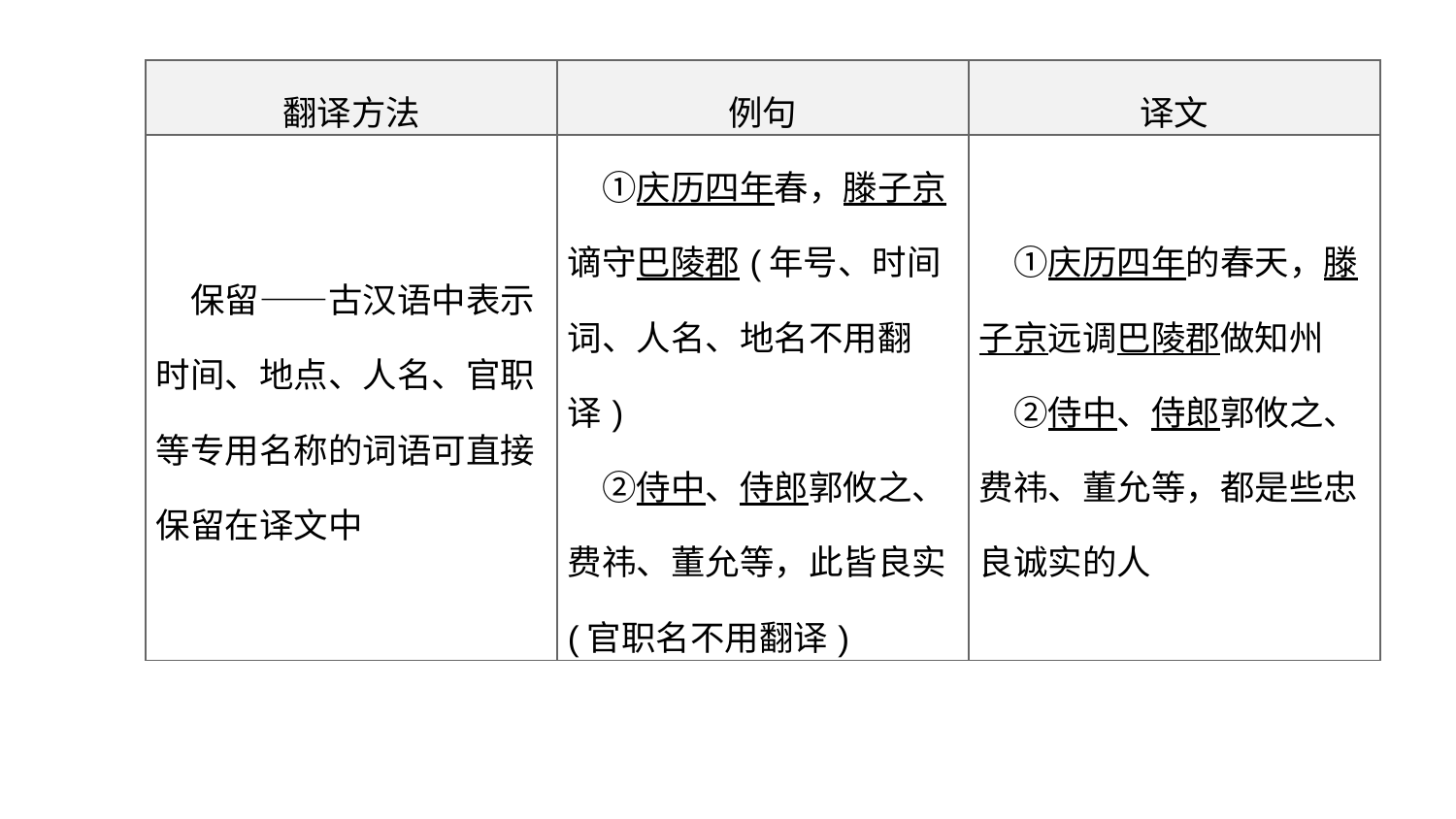

| 翻译方法 | 例句 | 译文 |
| --- | --- | --- |
| 保留——古汉语中表示时间、地点、人名、官职等专用名称的词语可直接保留在译文中 | ①庆历四年春，滕子京谪守巴陵郡(年号、时间词、人名、地名不用翻译) 　②侍中、侍郎郭攸之、费祎、董允等，此皆良实 (官职名不用翻译) | ①庆历四年的春天，滕子京远调巴陵郡做知州 　②侍中、侍郎郭攸之、费祎、董允等，都是些忠良诚实的人 |